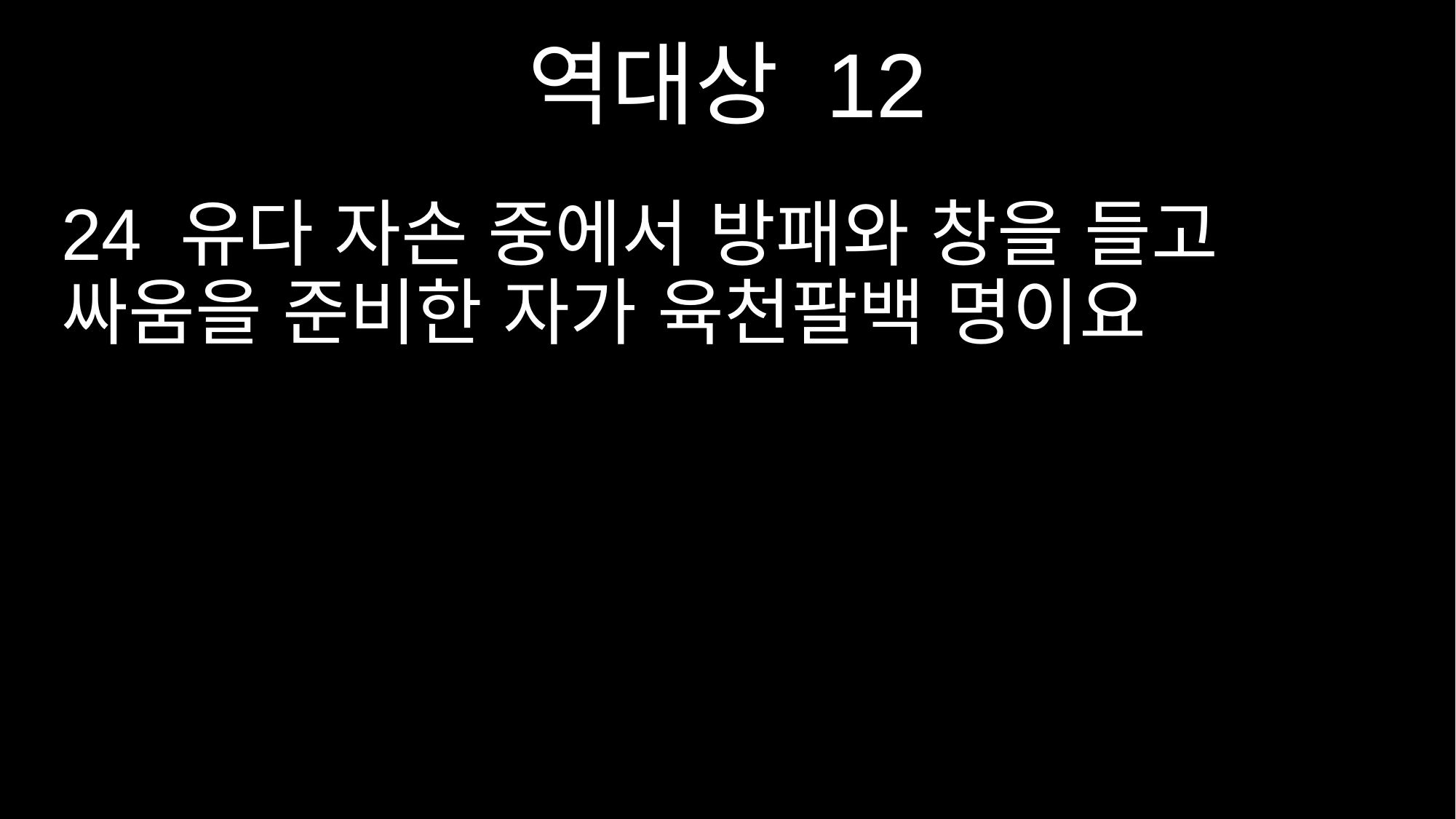

역대상 12
24 유다 자손 중에서 방패와 창을 들고 싸움을 준비한 자가 육천팔백 명이요